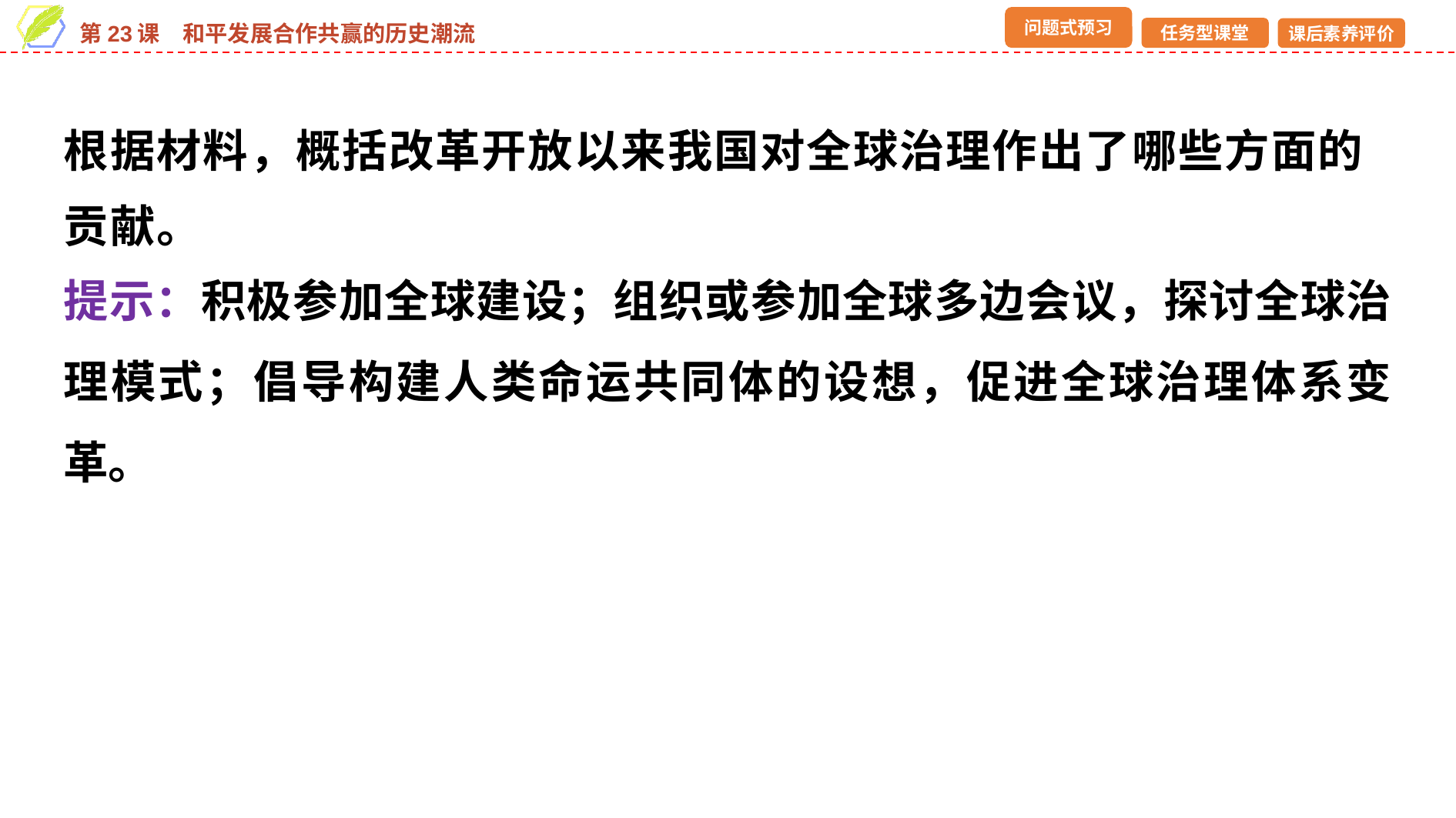

根据材料，概括改革开放以来我国对全球治理作出了哪些方面的贡献。
提示：积极参加全球建设；组织或参加全球多边会议，探讨全球治理模式；倡导构建人类命运共同体的设想，促进全球治理体系变革。